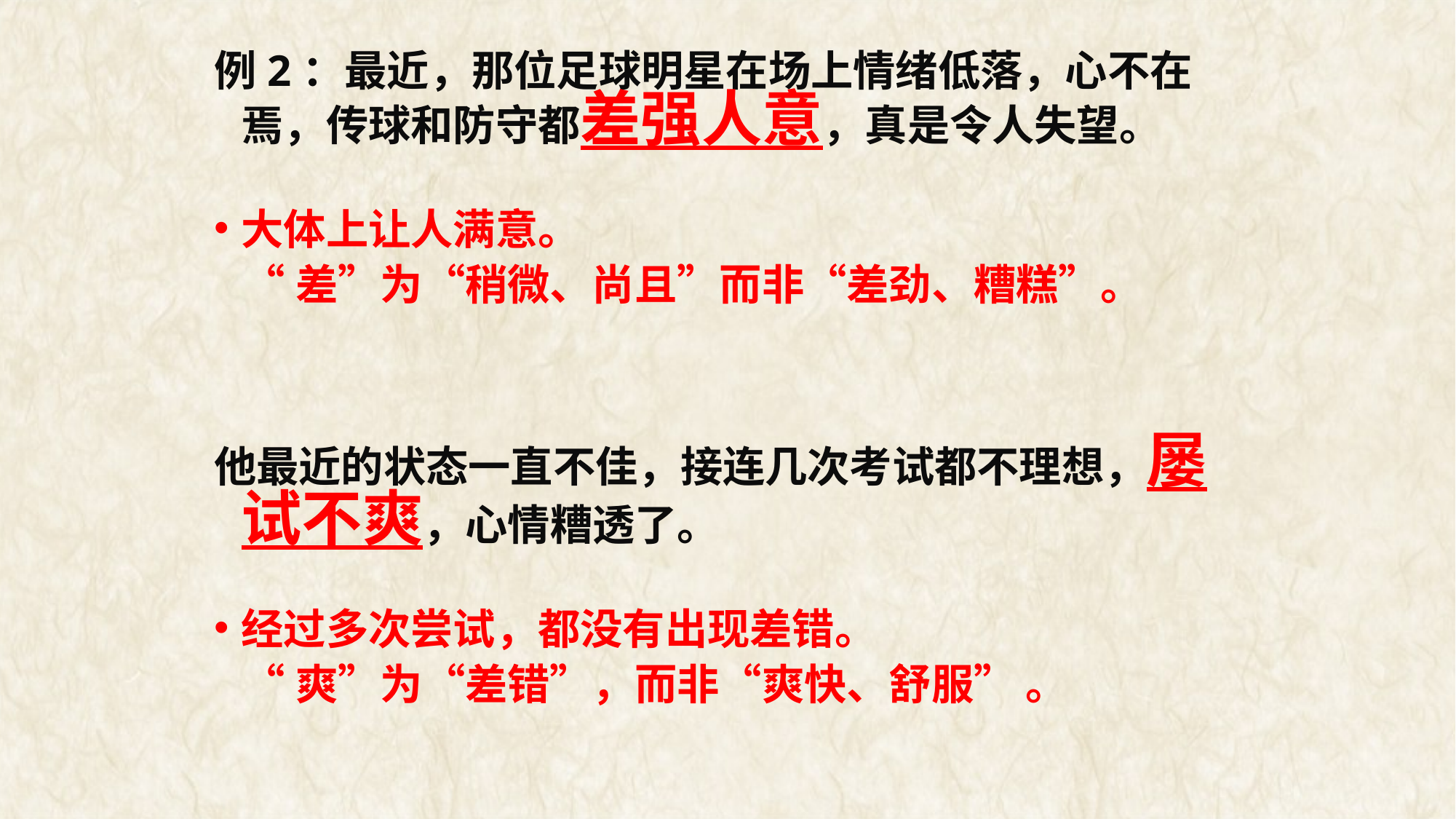

例2：最近，那位足球明星在场上情绪低落，心不在焉，传球和防守都差强人意，真是令人失望。

大体上让人满意。
   “差”为“稍微、尚且”而非“差劲、糟糕”。

他最近的状态一直不佳，接连几次考试都不理想，屡试不爽，心情糟透了。

经过多次尝试，都没有出现差错。
   “爽”为“差错”，而非“爽快、舒服” 。